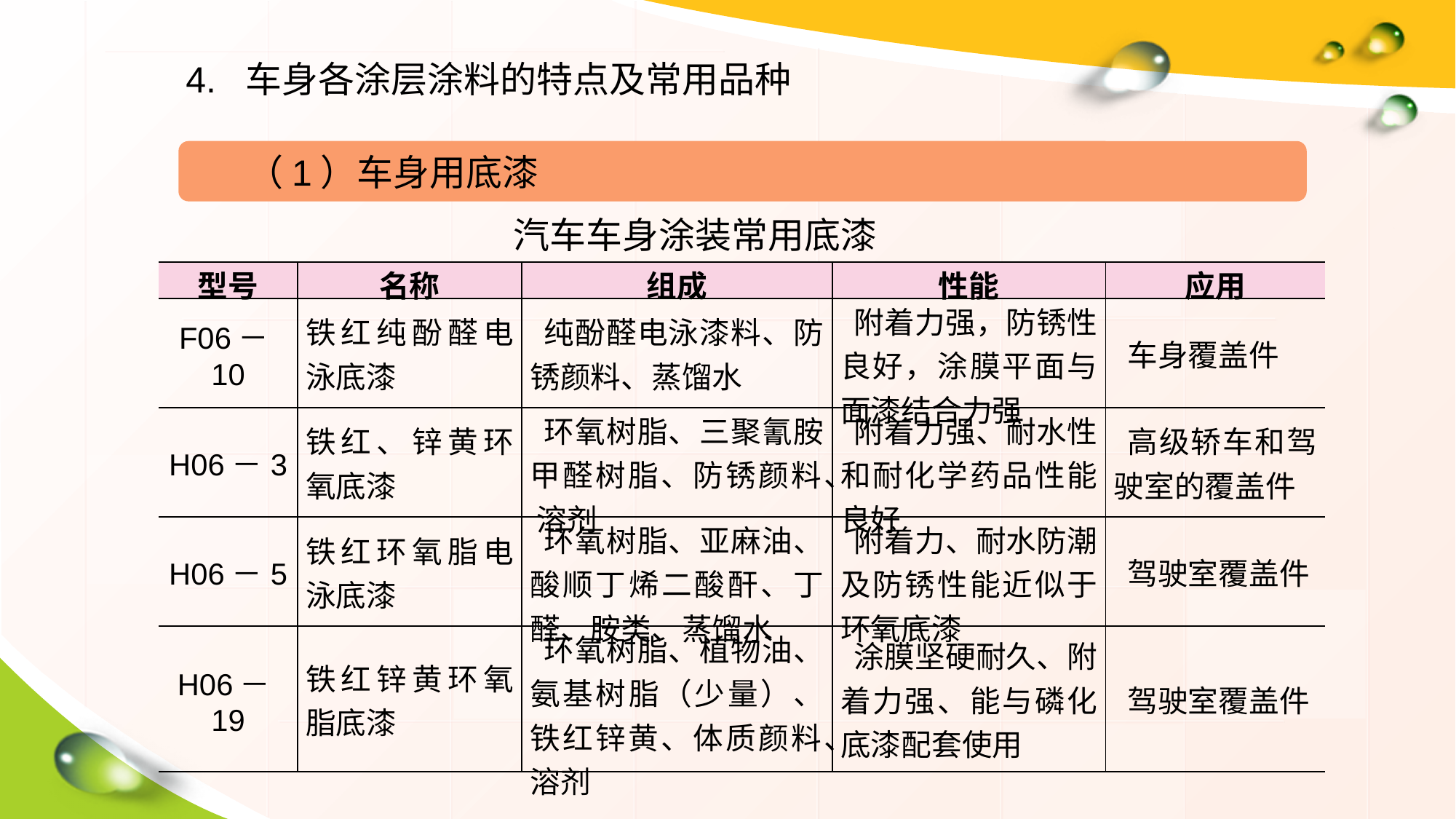

4.  车身各涂层涂料的特点及常用品种
（1）车身用底漆
 汽车车身涂装常用底漆
| 型号 | 名称 | 组成 | 性能 | 应用 |
| --- | --- | --- | --- | --- |
| F06－10 | 铁红纯酚醛电泳底漆 | 纯酚醛电泳漆料、防锈颜料、蒸馏水 | 附着力强，防锈性良好，涂膜平面与面漆结合力强 | 车身覆盖件 |
| H06－3 | 铁红、锌黄环氧底漆 | 环氧树脂、三聚氰胺甲醛树脂、防锈颜料、 溶剂 | 附着力强、耐水性和耐化学药品性能良好 | 高级轿车和驾驶室的覆盖件 |
| H06－5 | 铁红环氧脂电泳底漆 | 环氧树脂、亚麻油、酸顺丁烯二酸酐、丁醛、胺类、蒸馏水 | 附着力、耐水防潮及防锈性能近似于环氧底漆 | 驾驶室覆盖件 |
| H06－19 | 铁红锌黄环氧脂底漆 | 环氧树脂、植物油、氨基树脂（少量）、铁红锌黄、体质颜料、溶剂 | 涂膜坚硬耐久、附着力强、能与磷化底漆配套使用 | 驾驶室覆盖件 |